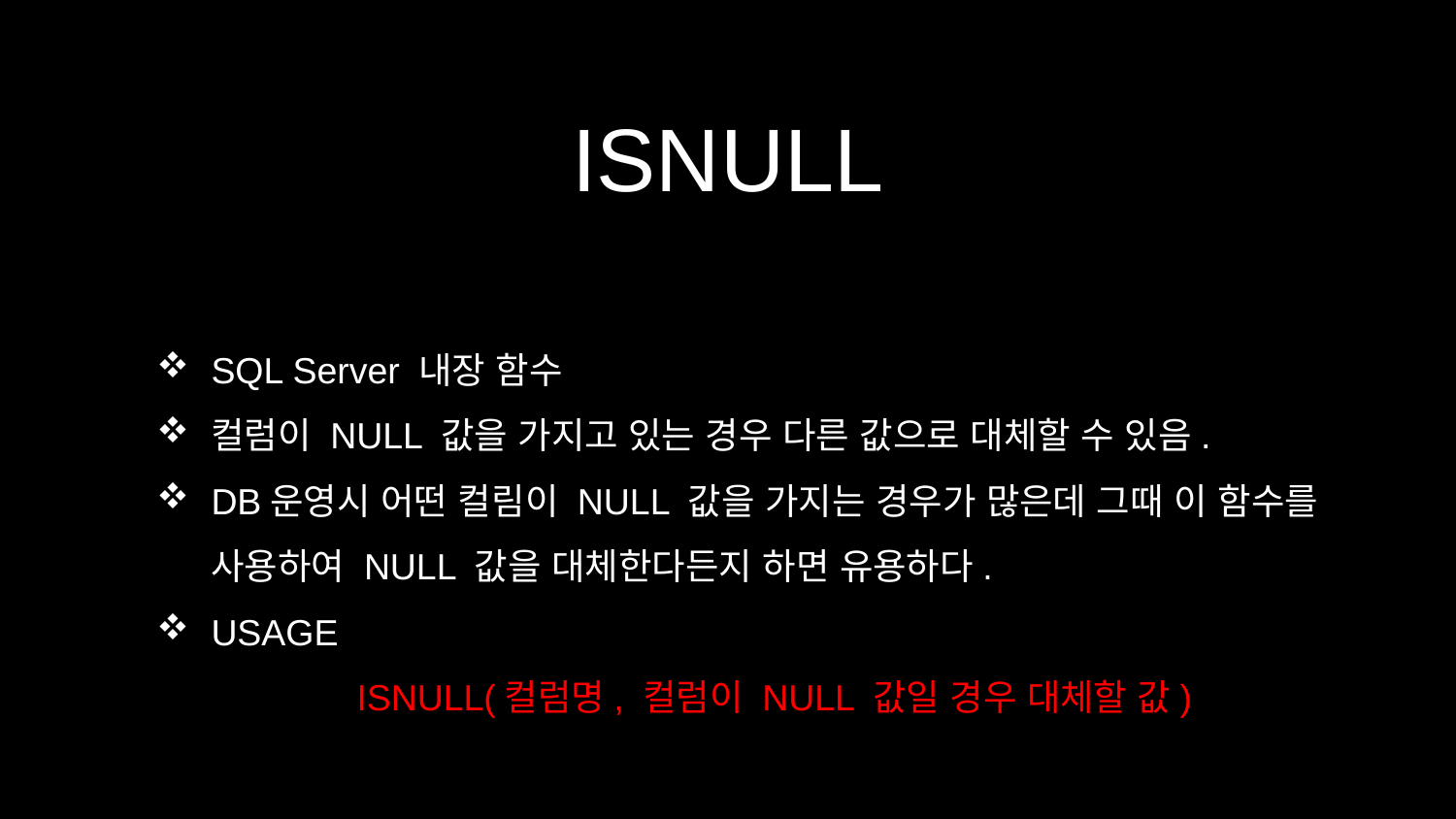

# ISNULL
SQL Server 내장 함수
컬럼이 NULL 값을 가지고 있는 경우 다른 값으로 대체할 수 있음.
DB운영시 어떤 컬림이 NULL 값을 가지는 경우가 많은데 그때 이 함수를 사용하여 NULL 값을 대체한다든지 하면 유용하다.
USAGE
	ISNULL(컬럼명, 컬럼이 NULL 값일 경우 대체할 값)